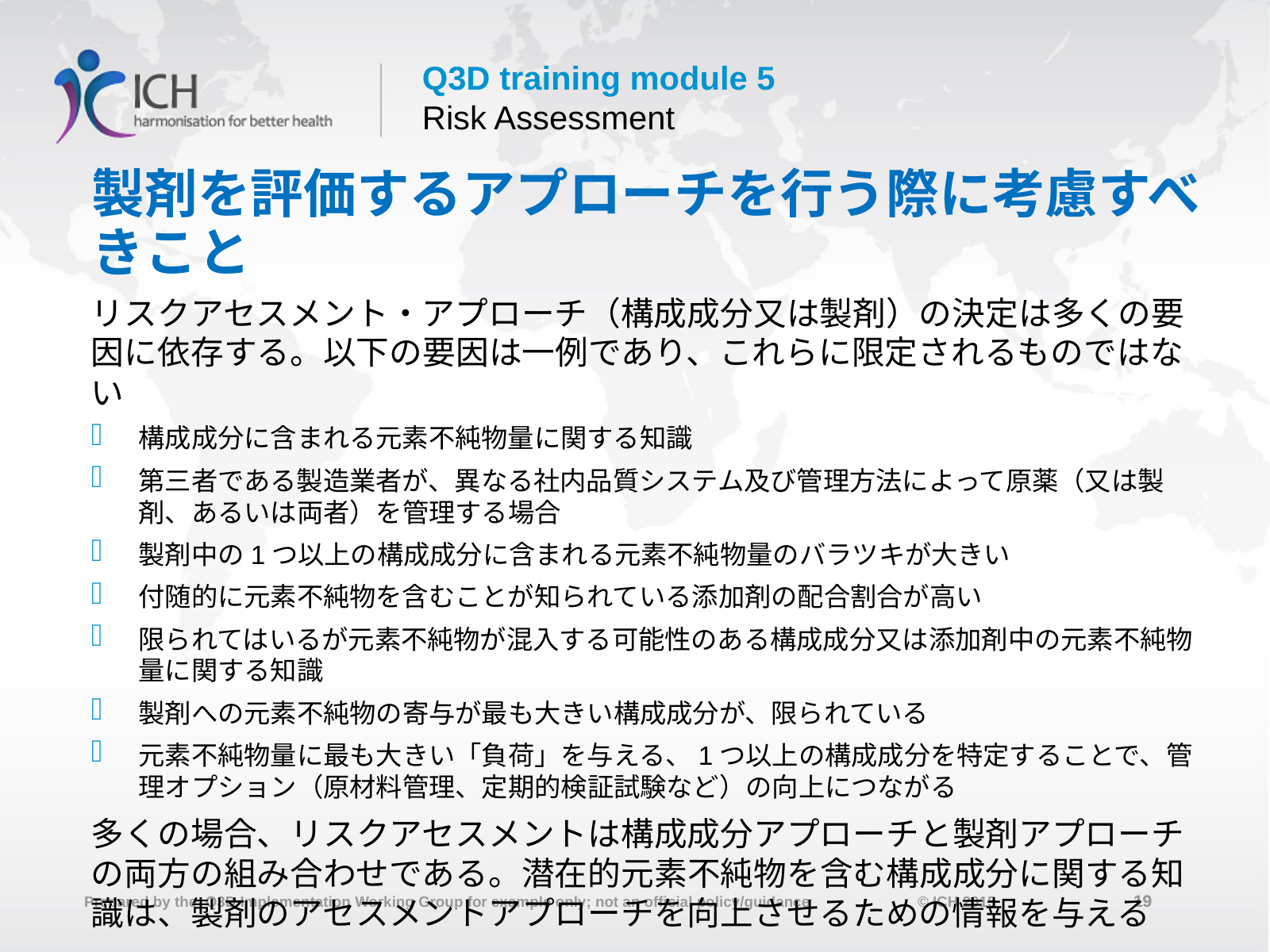

# 製剤を評価するアプローチを行う際に考慮すべきこと
リスクアセスメント・アプローチ（構成成分又は製剤）の決定は多くの要因に依存する。以下の要因は一例であり、これらに限定されるものではない
構成成分に含まれる元素不純物量に関する知識
第三者である製造業者が、異なる社内品質システム及び管理方法によって原薬（又は製剤、あるいは両者）を管理する場合
製剤中の1つ以上の構成成分に含まれる元素不純物量のバラツキが大きい
付随的に元素不純物を含むことが知られている添加剤の配合割合が高い
限られてはいるが元素不純物が混入する可能性のある構成成分又は添加剤中の元素不純物量に関する知識
製剤への元素不純物の寄与が最も大きい構成成分が、限られている
元素不純物量に最も大きい「負荷」を与える、1つ以上の構成成分を特定することで、管理オプション（原材料管理、定期的検証試験など）の向上につながる
多くの場合、リスクアセスメントは構成成分アプローチと製剤アプローチの両方の組み合わせである。潜在的元素不純物を含む構成成分に関する知識は、製剤のアセスメントアプローチを向上させるための情報を与える